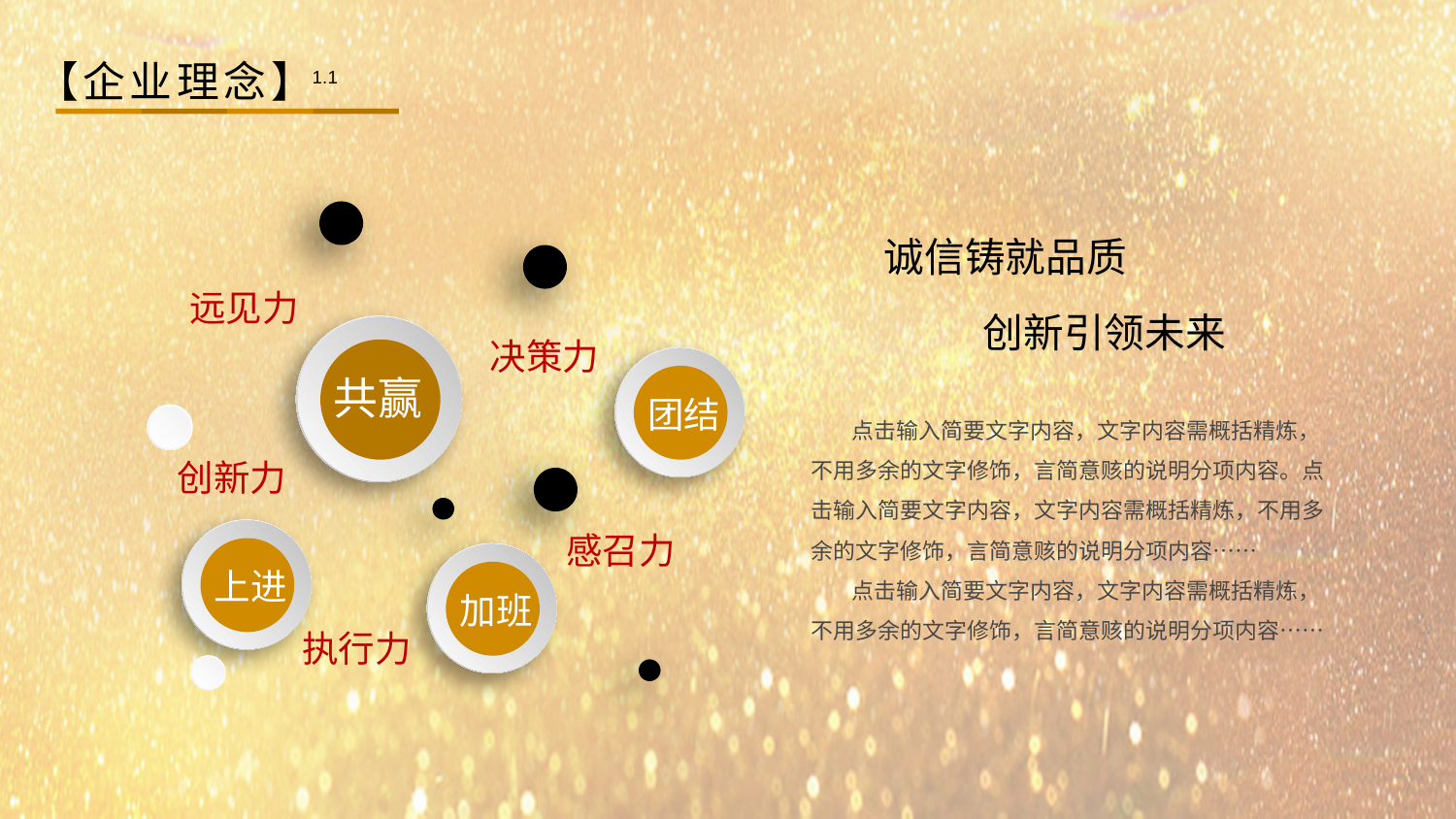

【企业理念】
1.1

诚信铸就品质

远见力
创新引领未来

共赢
决策力

团结
       点击输入简要文字内容，文字内容需概括精炼，不用多余的文字修饰，言简意赅的说明分项内容。点击输入简要文字内容，文字内容需概括精炼，不用多余的文字修饰，言简意赅的说明分项内容……
       点击输入简要文字内容，文字内容需概括精炼，不用多余的文字修饰，言简意赅的说明分项内容……

创新力

上进
感召力

加班
执行力